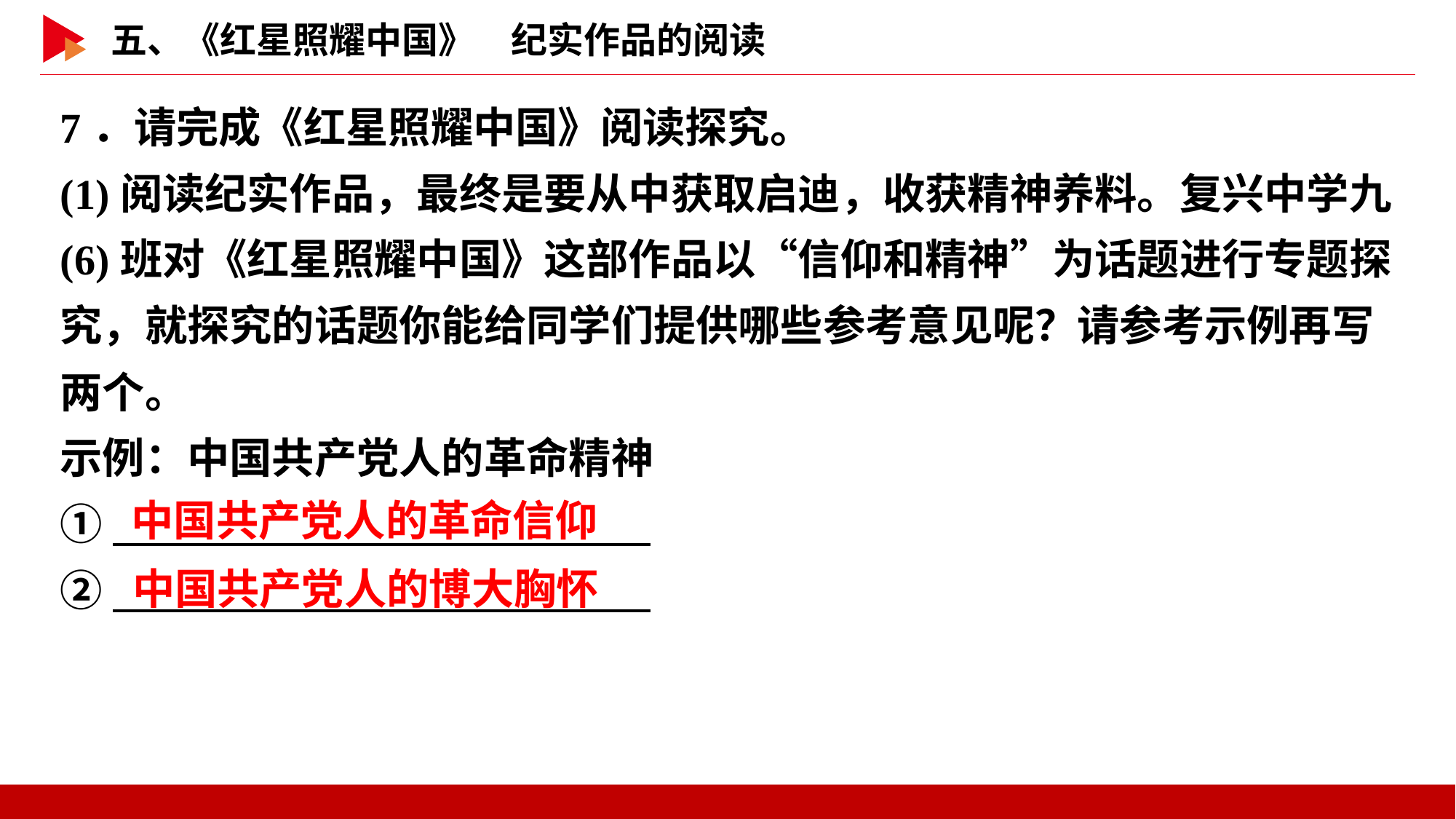

7．请完成《红星照耀中国》阅读探究。
(1)阅读纪实作品，最终是要从中获取启迪，收获精神养料。复兴中学九(6)班对《红星照耀中国》这部作品以“信仰和精神”为话题进行专题探究，就探究的话题你能给同学们提供哪些参考意见呢？请参考示例再写两个。
示例：中国共产党人的革命精神
①
②
中国共产党人的革命信仰
中国共产党人的博大胸怀